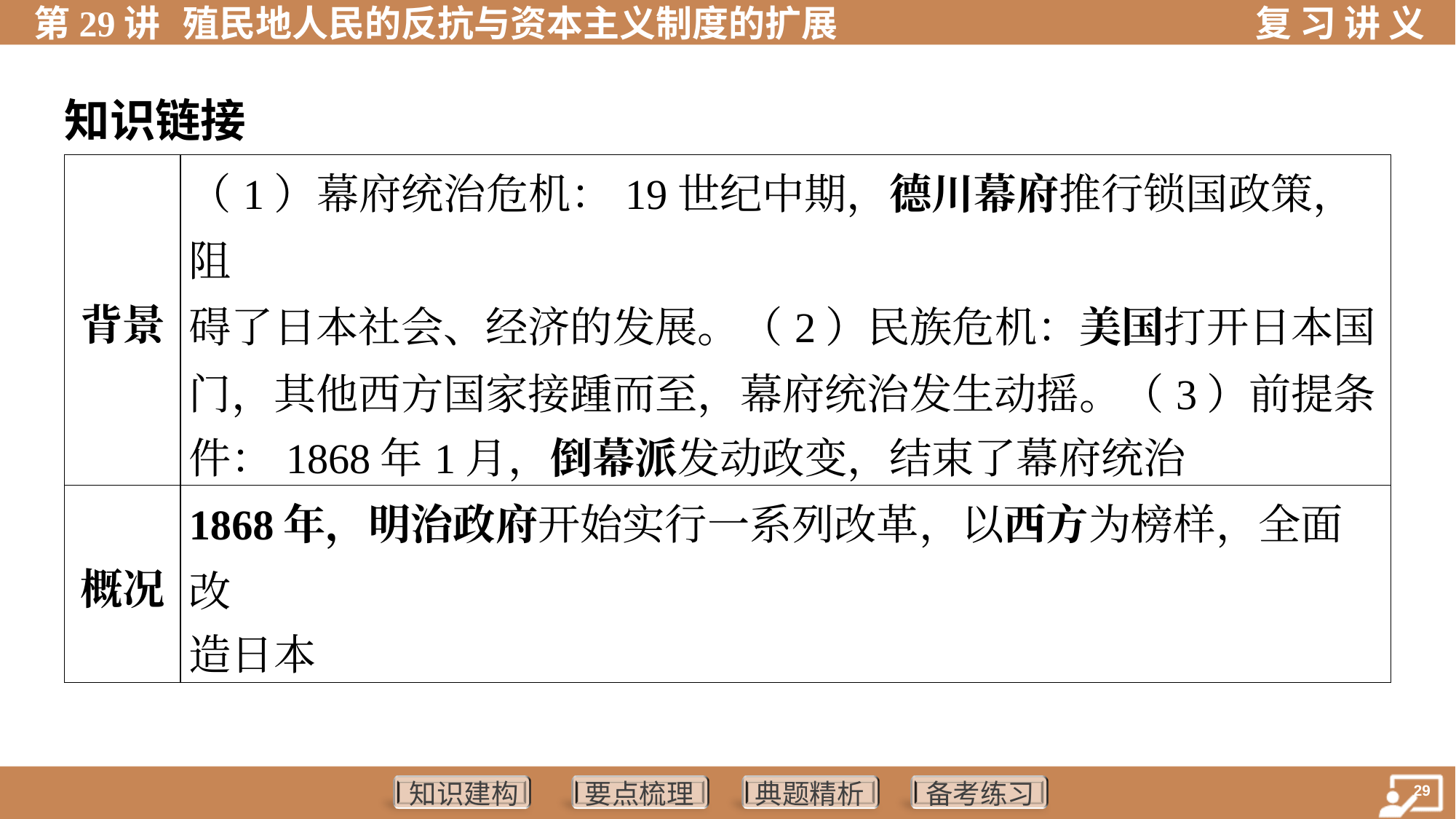

知识链接
| 背景 | （1）幕府统治危机：19世纪中期，德川幕府推行锁国政策，阻 碍了日本社会、经济的发展。（2）民族危机：美国打开日本国 门，其他西方国家接踵而至，幕府统治发生动摇。（3）前提条 件：1868年1月，倒幕派发动政变，结束了幕府统治 |  |
| --- | --- | --- |
| 概况 | 1868年，明治政府开始实行一系列改革，以西方为榜样，全面改 造日本 |  |